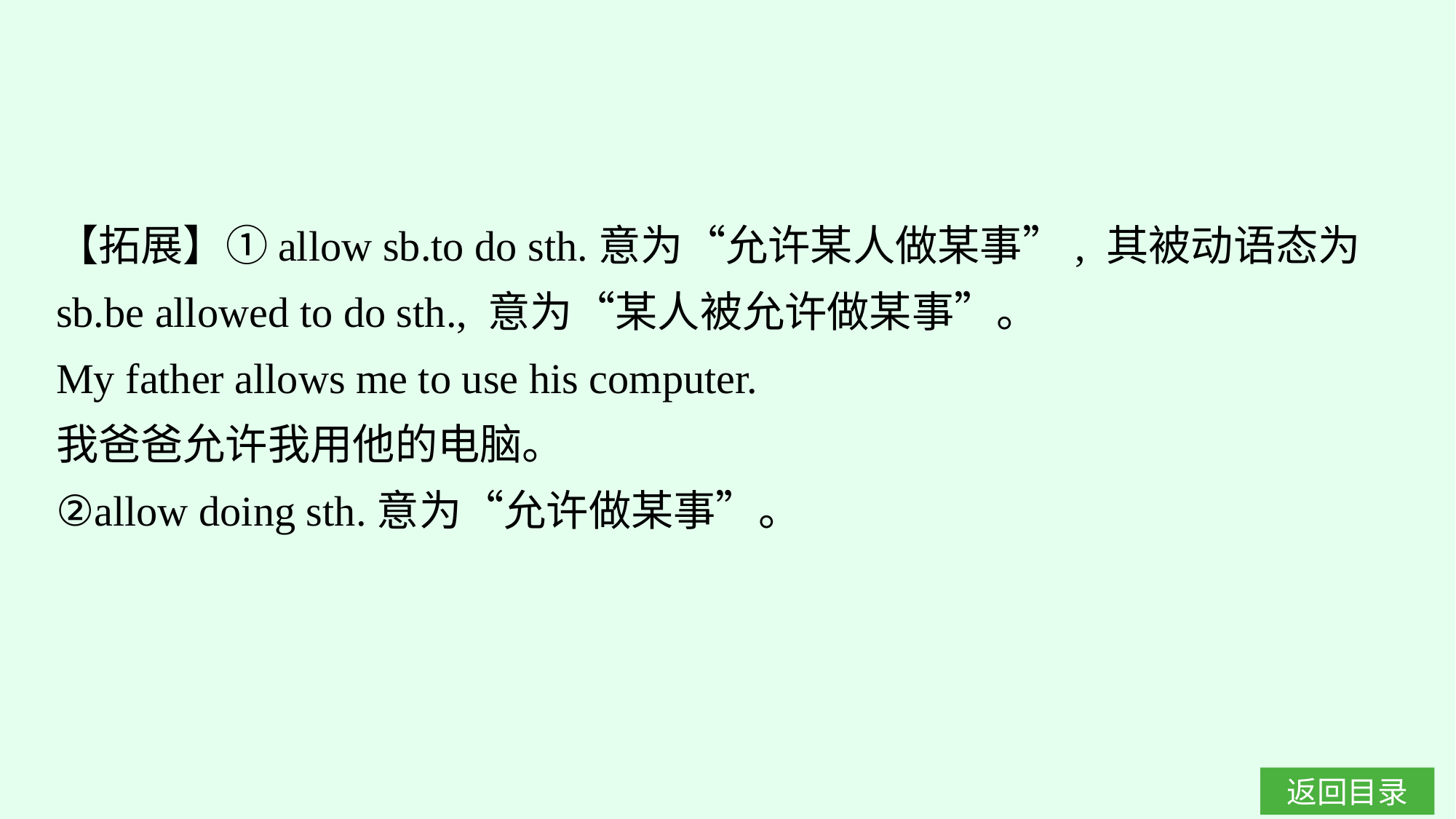

【拓展】①allow sb.to do sth.意为“允许某人做某事”, 其被动语态为sb.be allowed to do sth., 意为“某人被允许做某事”。
My father allows me to use his computer.
我爸爸允许我用他的电脑。
②allow doing sth.意为“允许做某事”。